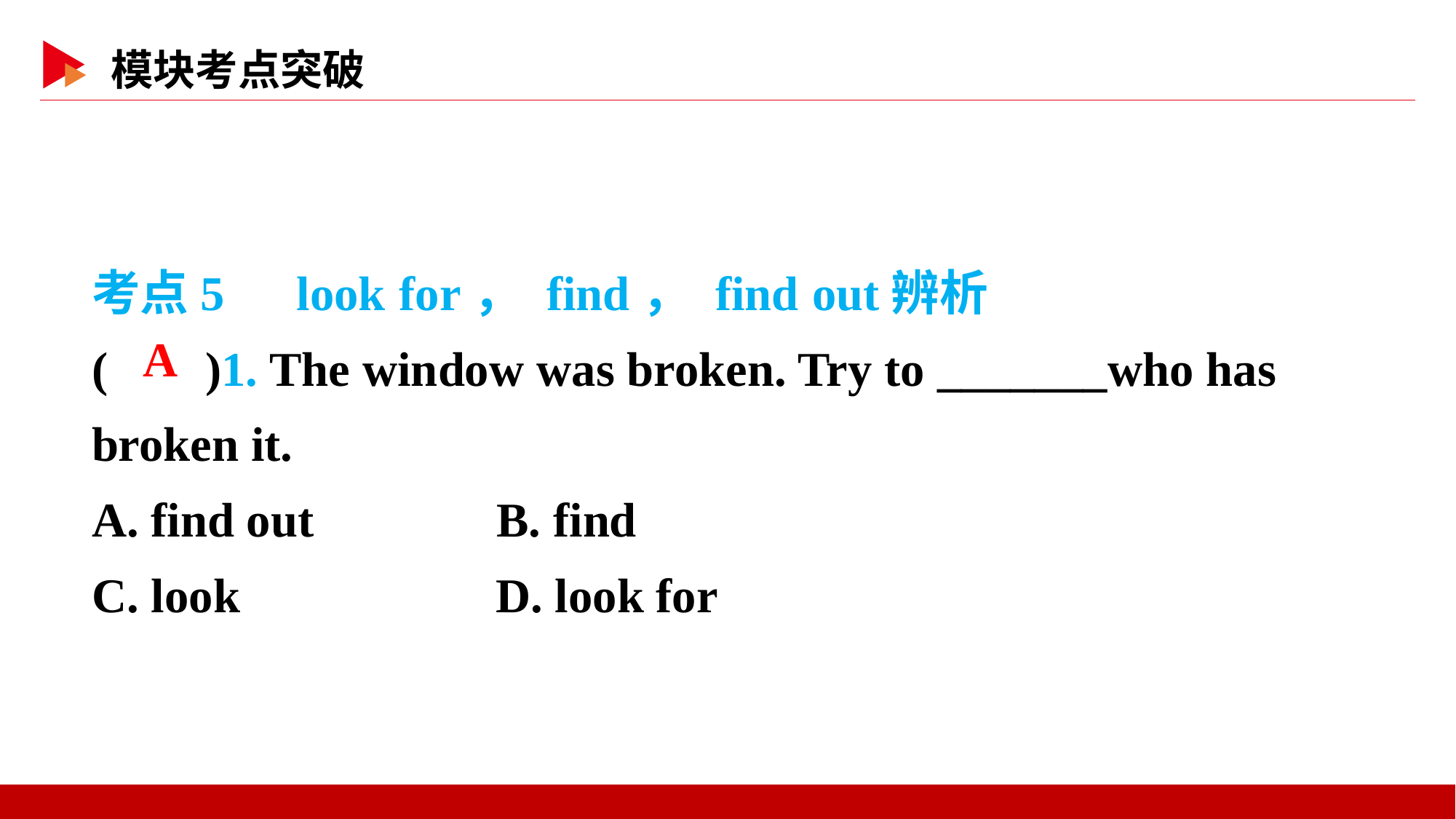

考点5　look for， find， find out辨析
(        )1. The window was broken. Try to _______who has broken it.
A. find out               B. find
C. look                     D. look for
   A